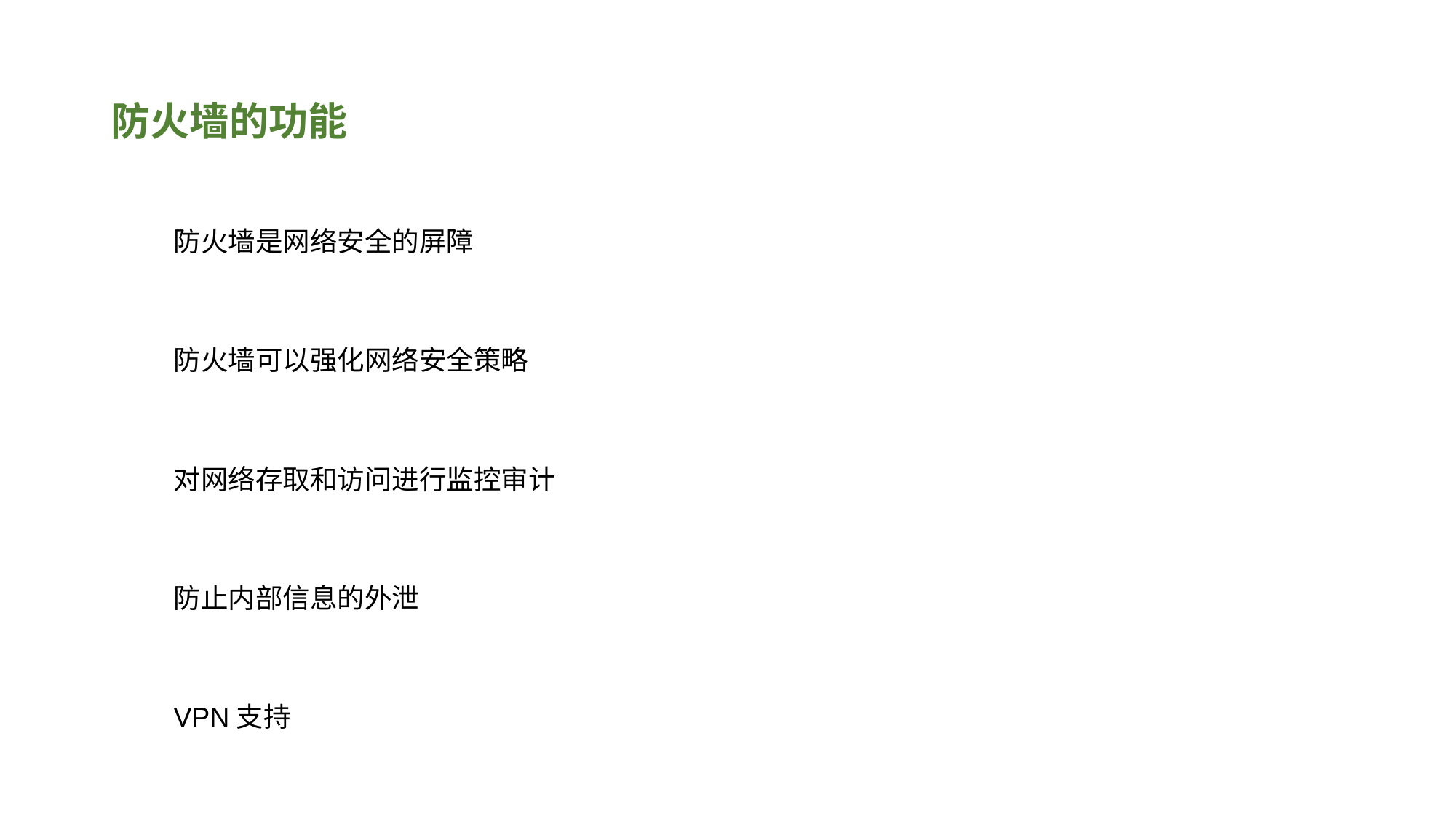

# 防火墙的功能
防火墙是网络安全的屏障
防火墙可以强化网络安全策略
对网络存取和访问进行监控审计
防止内部信息的外泄
VPN支持